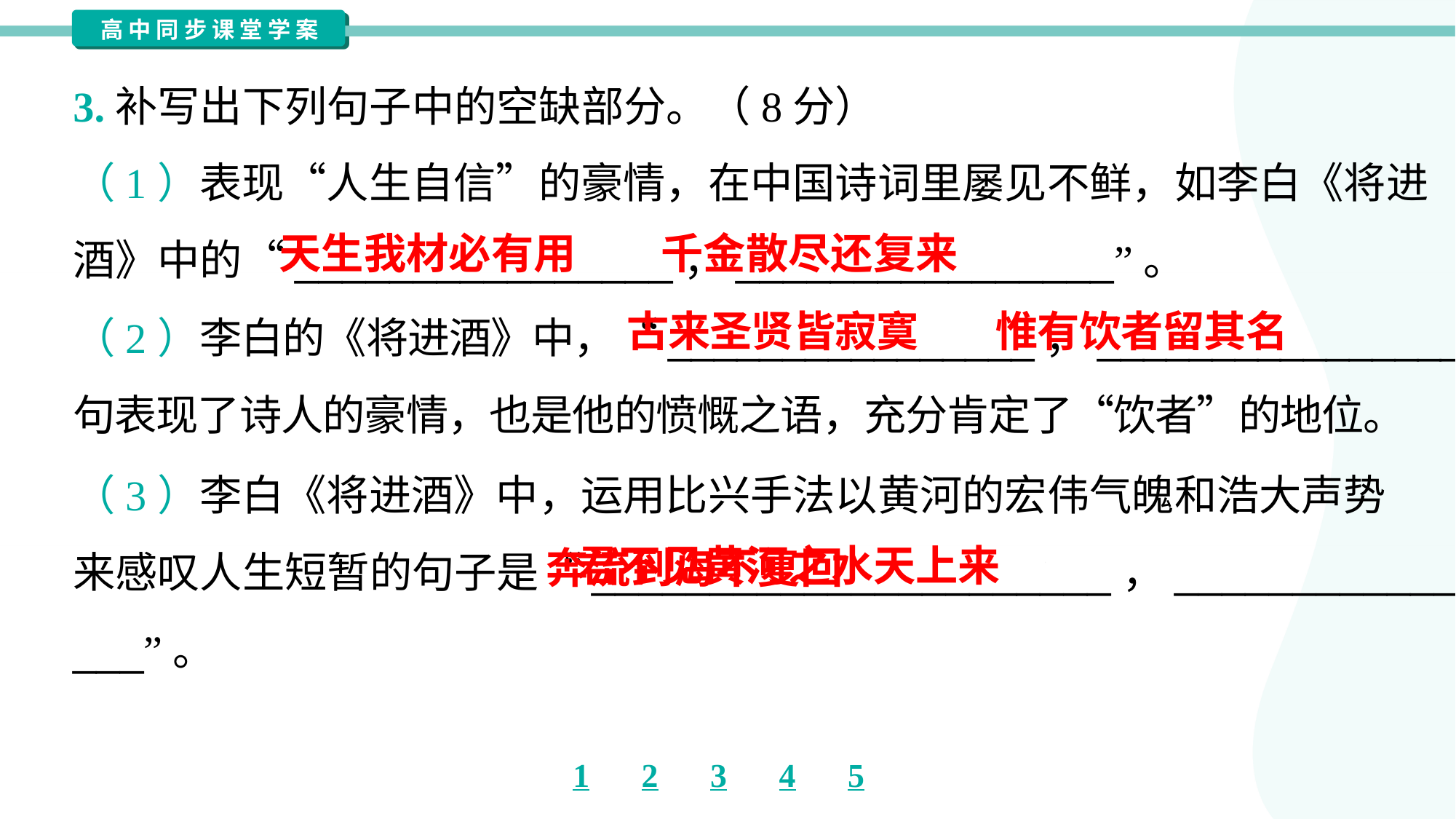

3.补写出下列句子中的空缺部分。（8分）
（1）表现“人生自信”的豪情，在中国诗词里屡见不鲜，如李白《将进
酒》中的“________________，________________”。
（2）李白的《将进酒》中，“________________，________________”两
句表现了诗人的豪情，也是他的愤慨之语，充分肯定了“饮者”的地位。
天生我材必有用
千金散尽还复来
古来圣贤皆寂寞
惟有饮者留其名
（3）李白《将进酒》中，运用比兴手法以黄河的宏伟气魄和浩大声势
来感叹人生短暂的句子是“______________________，______________
___”。
                                                奔流到海不复回
君不见黄河之水天上来